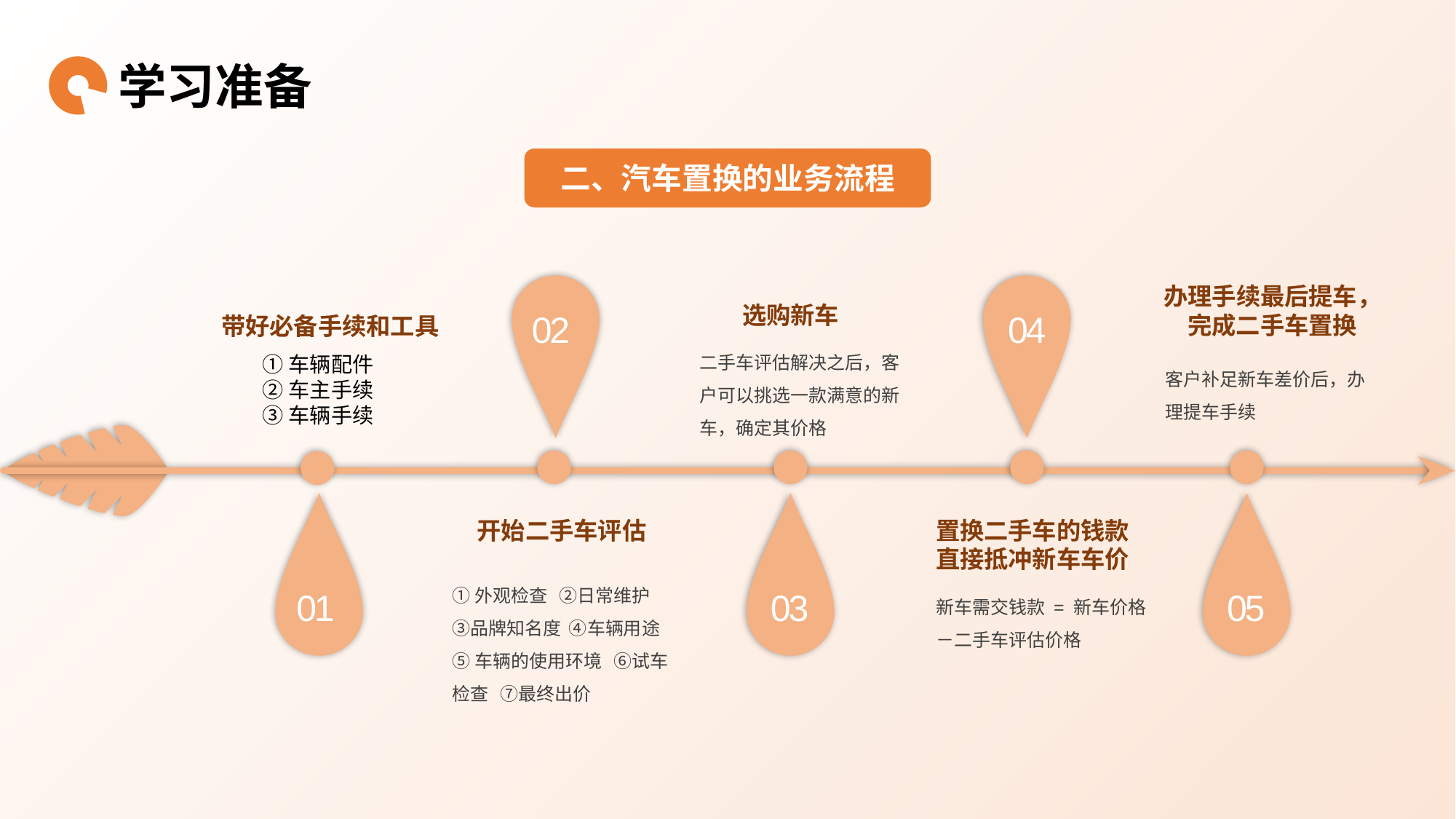

学习准备

二、汽车置换的业务流程

办理手续最后提车，完成二手车置换
选购新车
02
04
带好必备手续和工具
二手车评估解决之后，客户可以挑选一款满意的新车，确定其价格
①车辆配件
②车主手续
③车辆手续
客户补足新车差价后，办理提车手续

置换二手车的钱款直接抵冲新车车价
开始二手车评估
①外观检查   ②日常维护   ③品牌知名度  ④车辆用途
⑤车辆的使用环境   ⑥试车检查   ⑦最终出价
01
03
新车需交钱款 = 新车价格－二手车评估价格
05